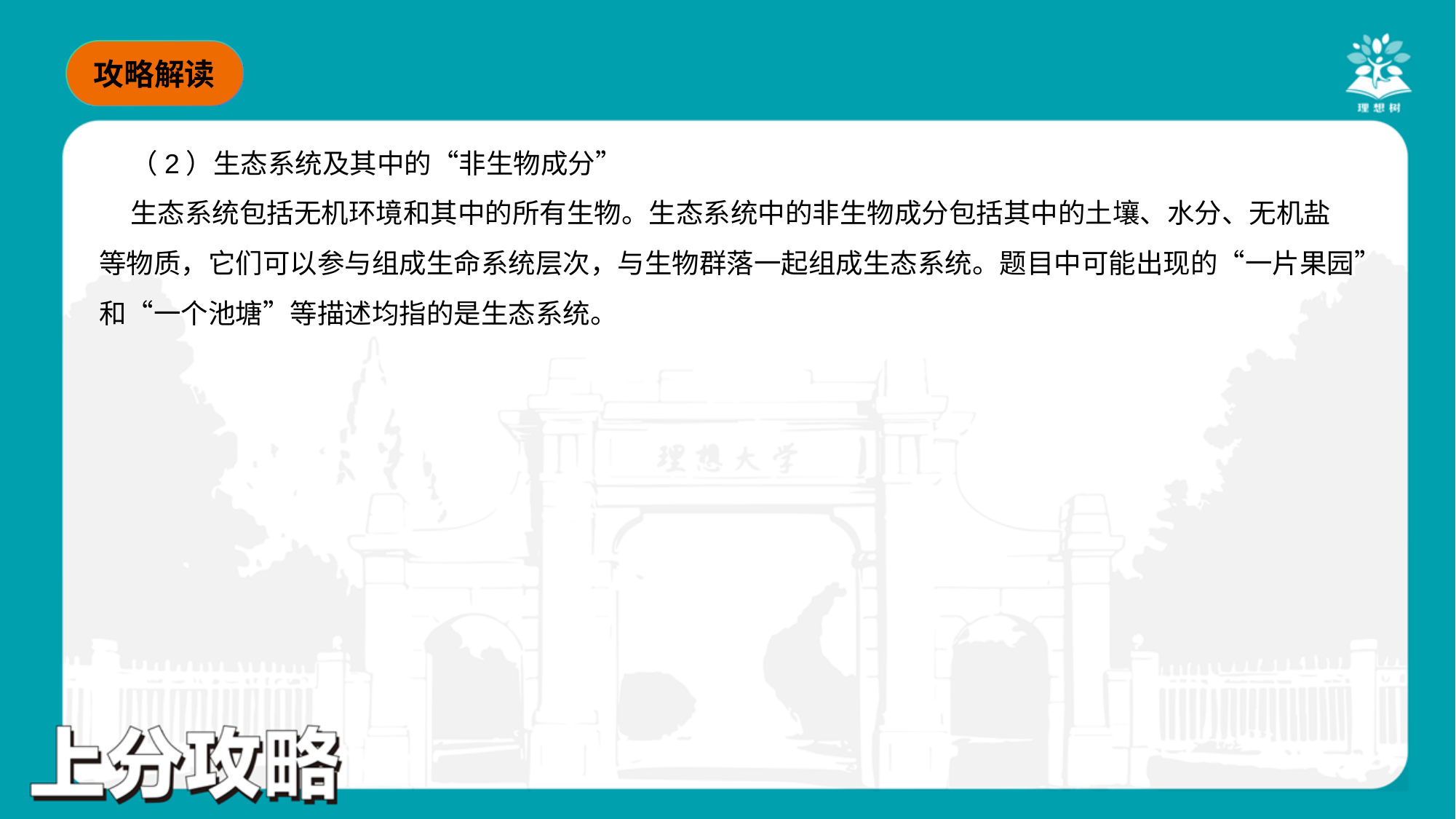

（2）生态系统及其中的“非生物成分”
    生态系统包括无机环境和其中的所有生物。生态系统中的非生物成分包括其中的土壤、水分、无机盐
等物质，它们可以参与组成生命系统层次，与生物群落一起组成生态系统。题目中可能出现的“一片果园”
和“一个池塘”等描述均指的是生态系统。